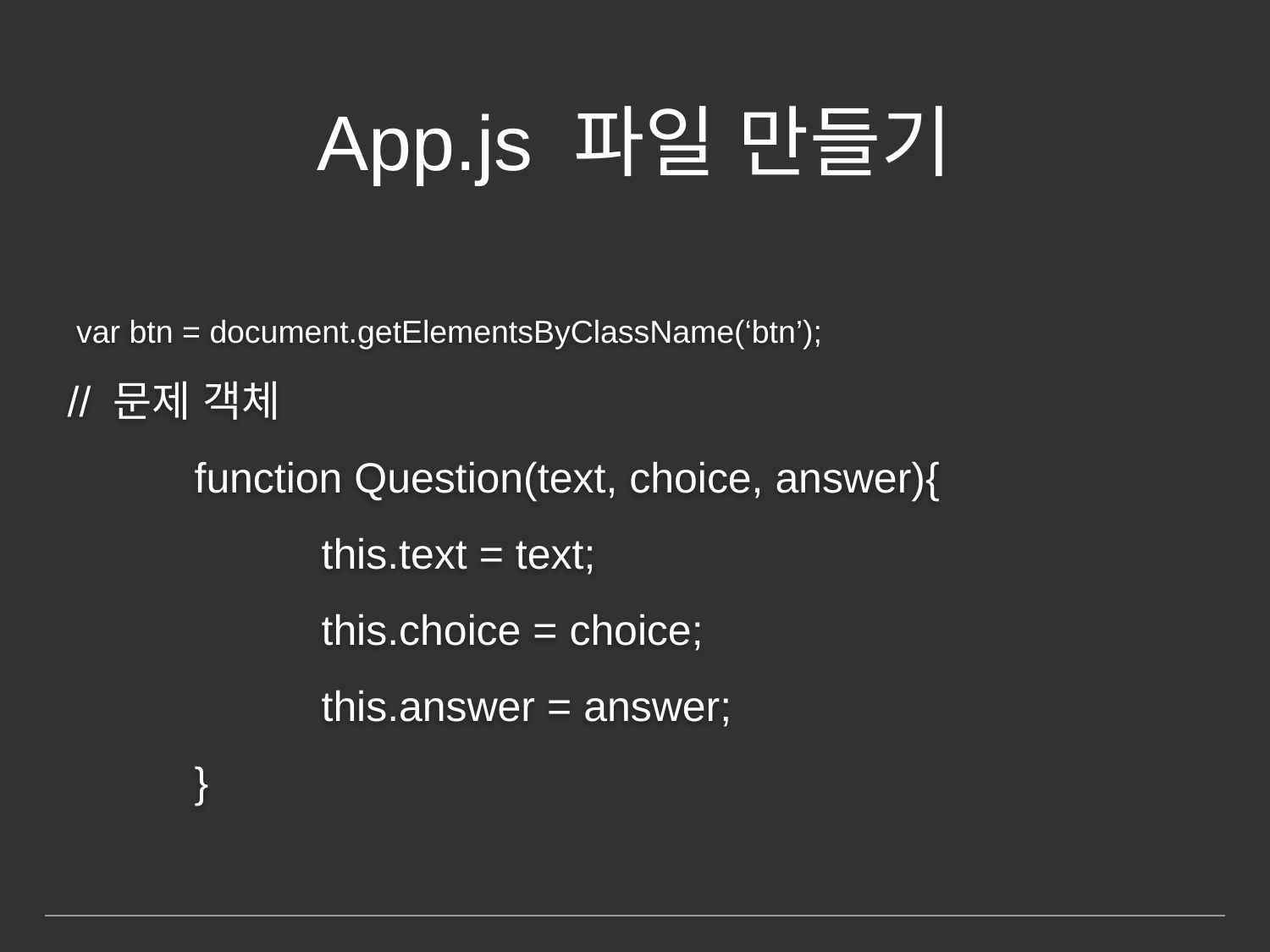

# App.js 파일 만들기
 var btn = document.getElementsByClassName(‘btn’);
// 문제 객체
	function Question(text, choice, answer){
		this.text = text;
		this.choice = choice;
		this.answer = answer;
	}